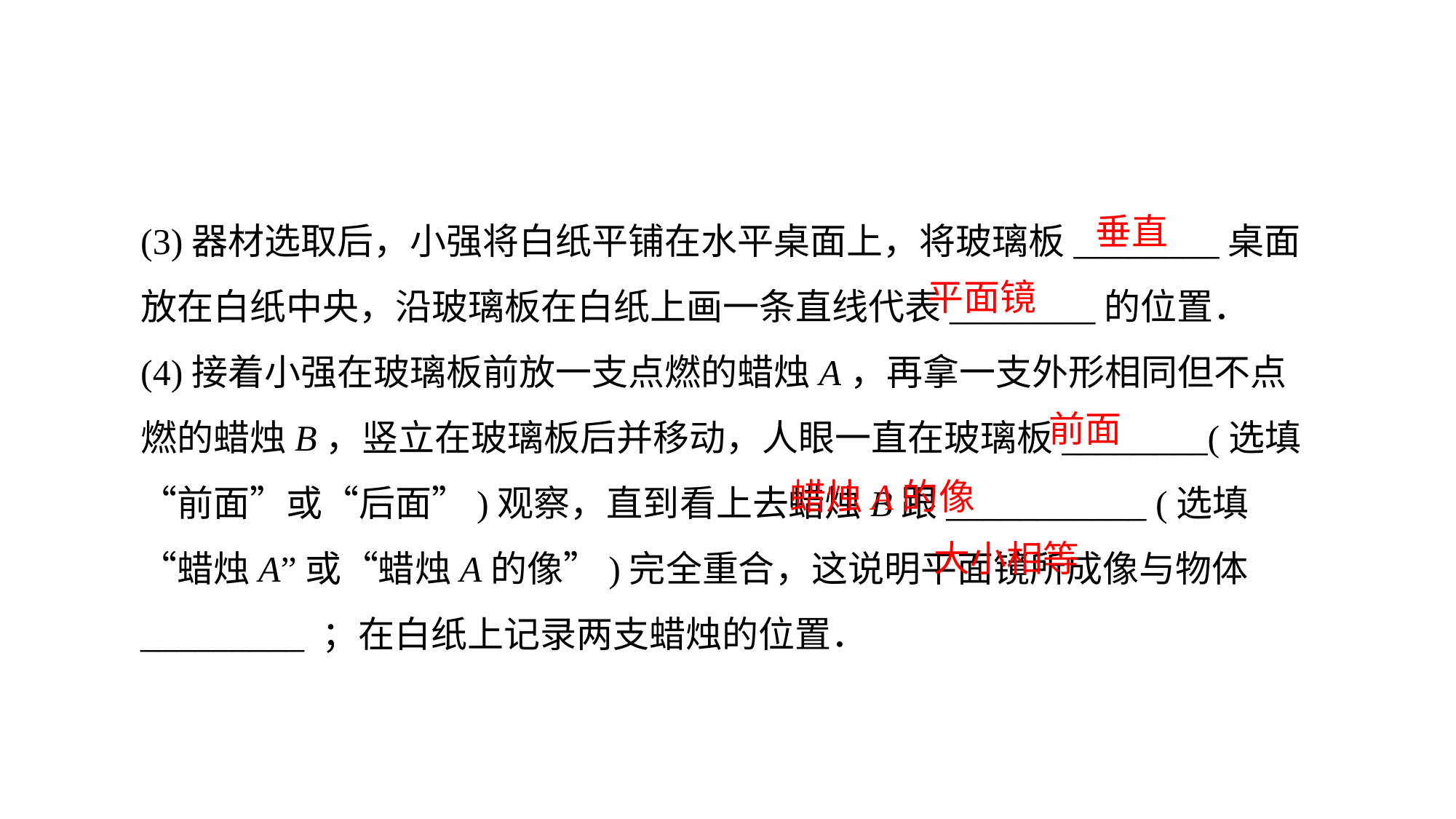

(3)器材选取后，小强将白纸平铺在水平桌面上，将玻璃板________桌面放在白纸中央，沿玻璃板在白纸上画一条直线代表________的位置．
(4)接着小强在玻璃板前放一支点燃的蜡烛A，再拿一支外形相同但不点燃的蜡烛B，竖立在玻璃板后并移动，人眼一直在玻璃板________(选填“前面”或“后面”)观察，直到看上去蜡烛B跟___________ (选填“蜡烛A”或“蜡烛A的像”)完全重合，这说明平面镜所成像与物体_________ ；在白纸上记录两支蜡烛的位置．
垂直
平面镜
前面
蜡烛A的像
大小相等